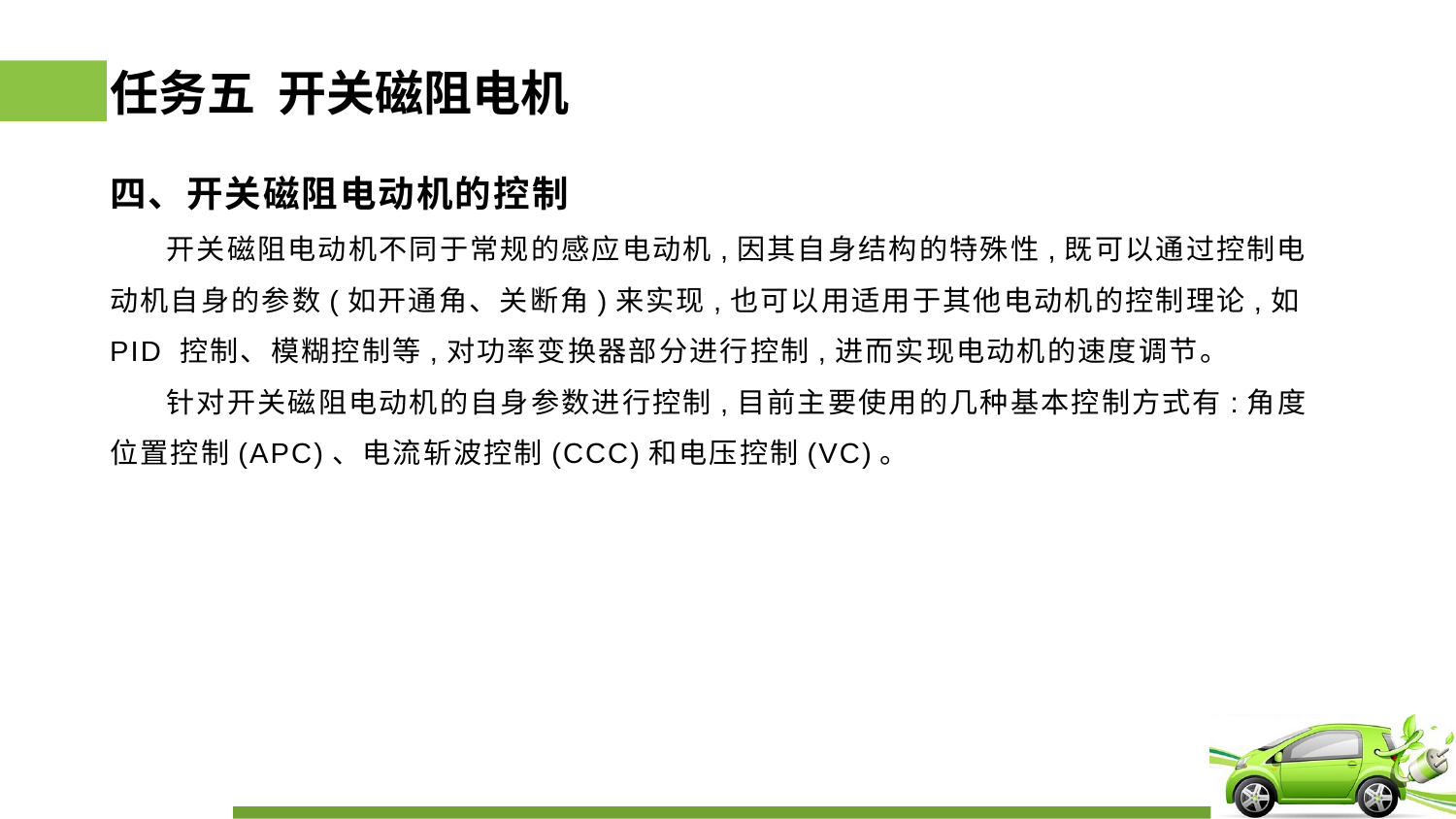

# 任务五  开关磁阻电机
四、开关磁阻电动机的控制
      开关磁阻电动机不同于常规的感应电动机,因其自身结构的特殊性,既可以通过控制电动机自身的参数(如开通角、关断角)来实现,也可以用适用于其他电动机的控制理论,如PID 控制、模糊控制等,对功率变换器部分进行控制,进而实现电动机的速度调节。
      针对开关磁阻电动机的自身参数进行控制,目前主要使用的几种基本控制方式有:角度位置控制(APC)、电流斩波控制(CCC)和电压控制(VC)。